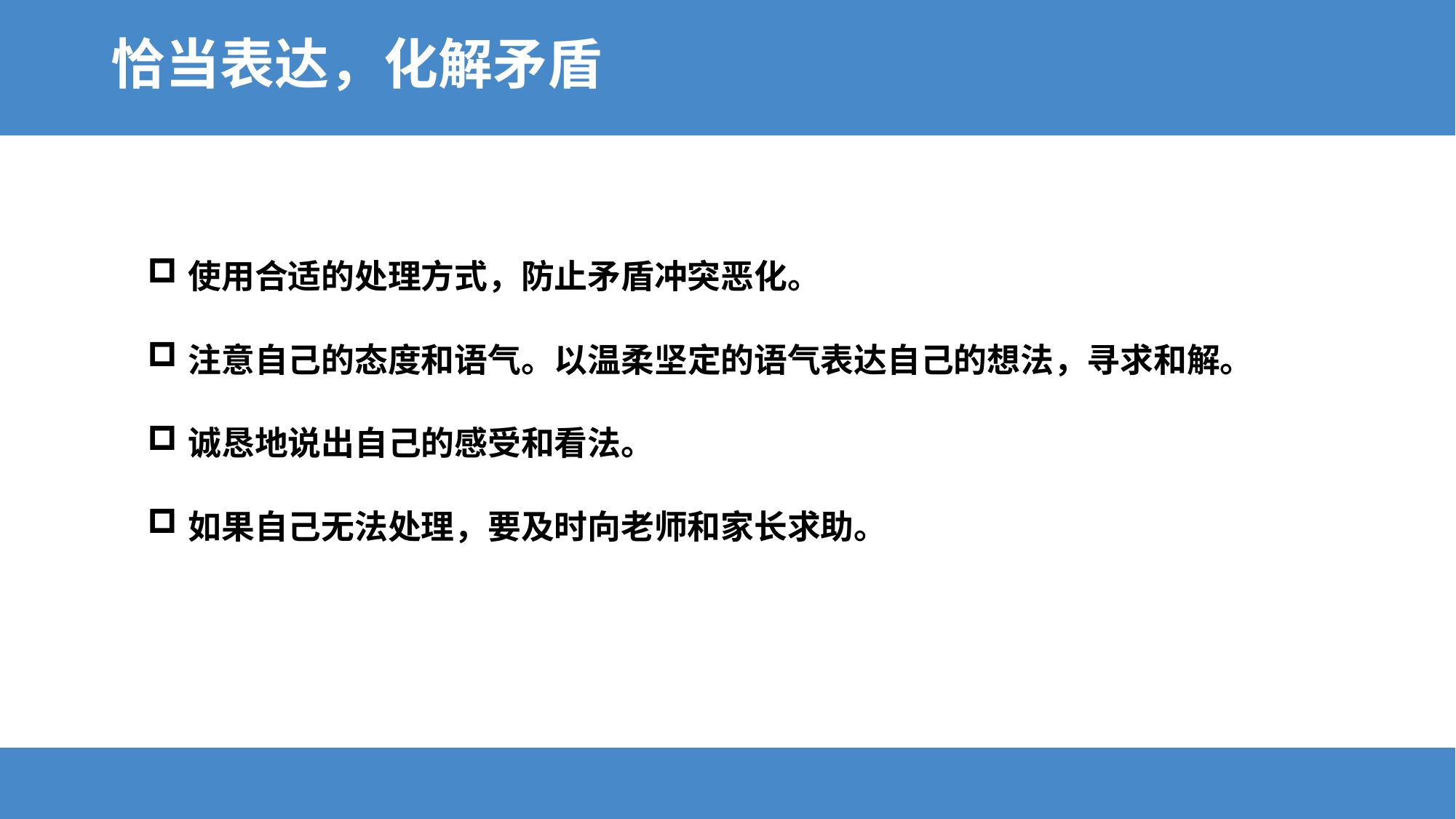

# 恰当表达，化解矛盾
使用合适的处理方式，防止矛盾冲突恶化。
注意自己的态度和语气。以温柔坚定的语气表达自己的想法，寻求和解。
诚恳地说出自己的感受和看法。
如果自己无法处理，要及时向老师和家长求助。